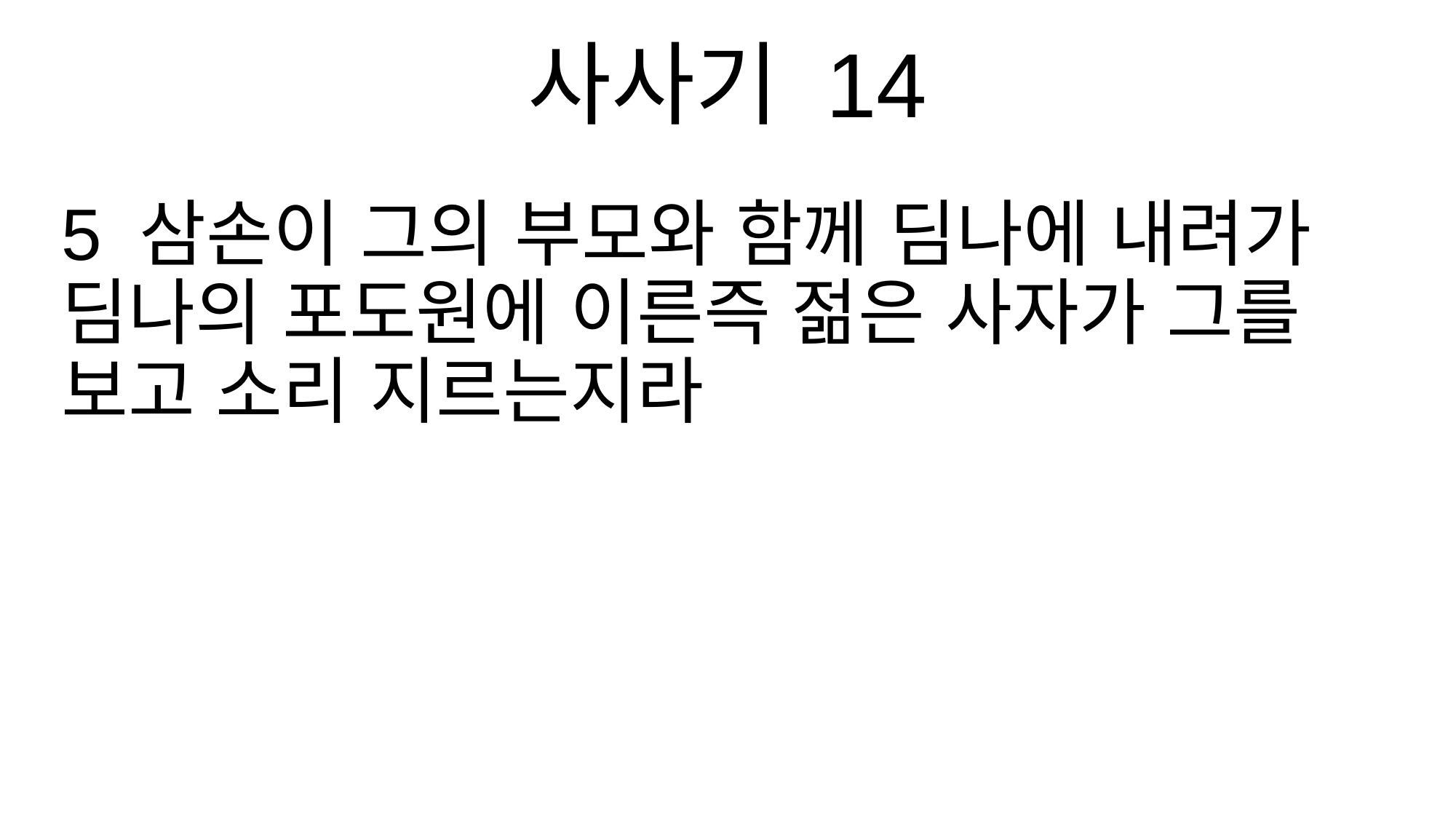

사사기 14
5 삼손이 그의 부모와 함께 딤나에 내려가 딤나의 포도원에 이른즉 젊은 사자가 그를 보고 소리 지르는지라